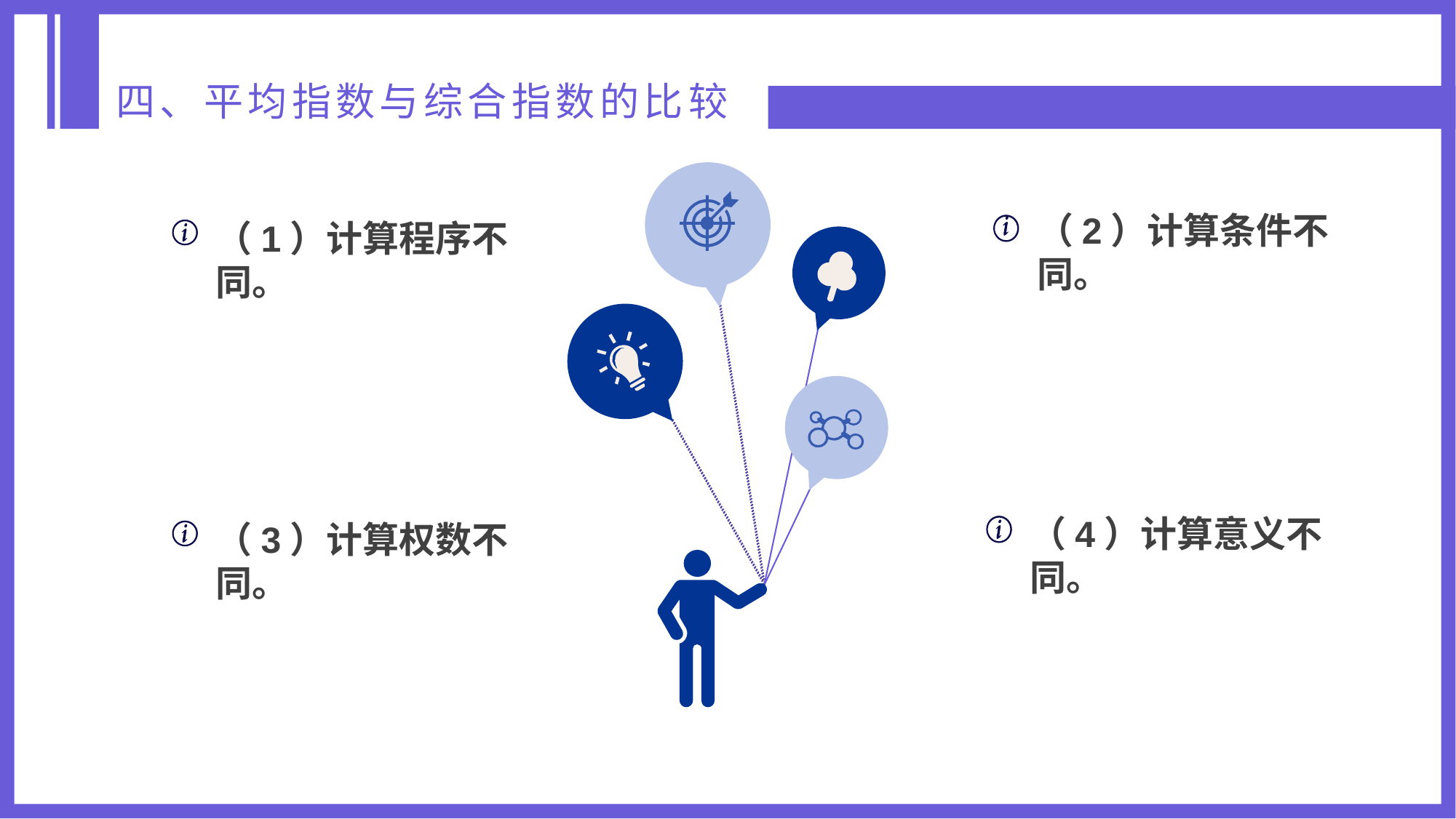

四、平均指数与综合指数的比较

（2）计算条件不同。

（1）计算程序不同。

（4）计算意义不同。

（3）计算权数不同。